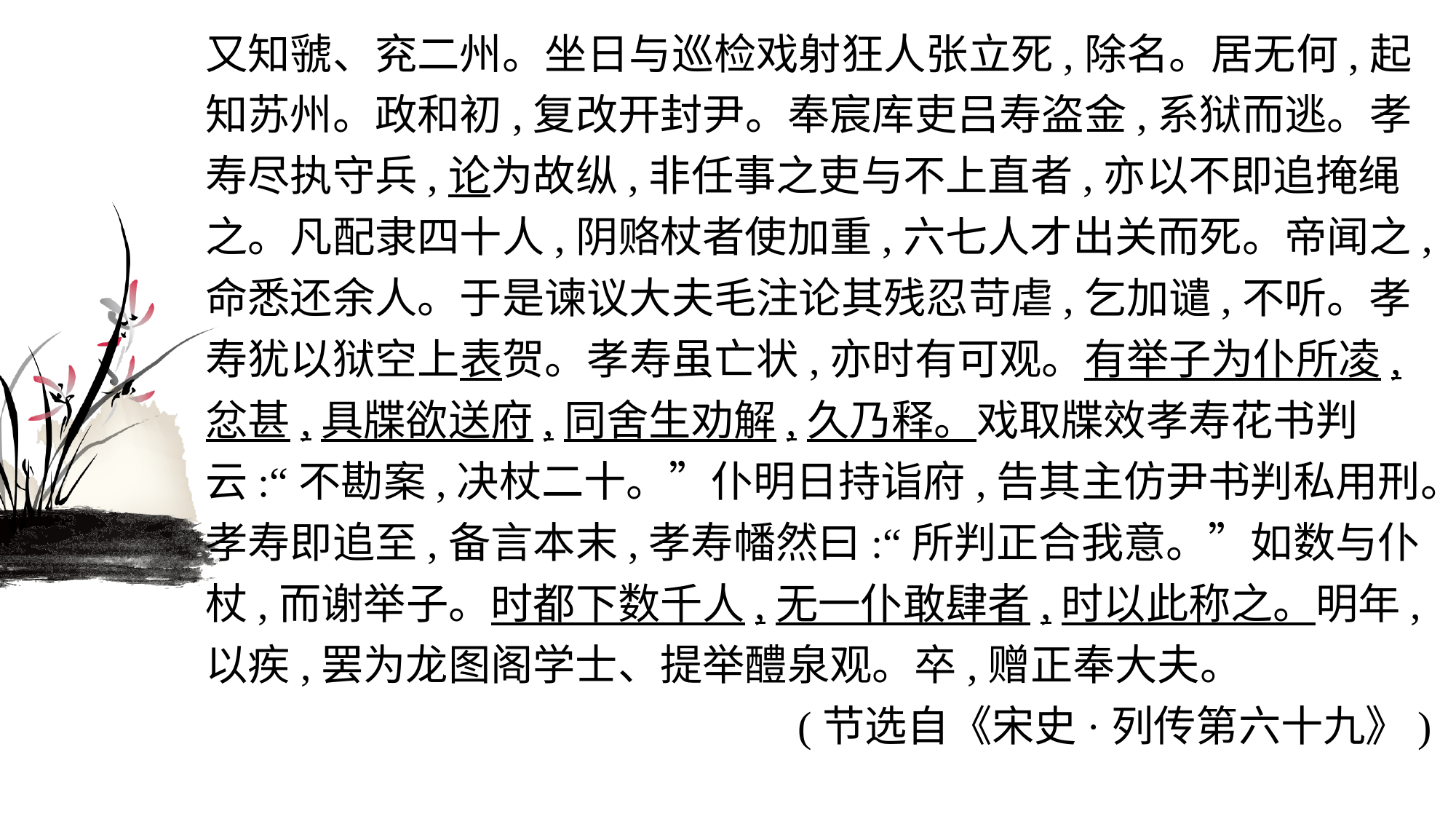

又知虢、兖二州。坐日与巡检戏射狂人张立死,除名。居无何,起知苏州。政和初,复改开封尹。奉宸库吏吕寿盗金,系狱而逃。孝寿尽执守兵,论为故纵,非任事之吏与不上直者,亦以不即追掩绳之。凡配隶四十人,阴赂杖者使加重,六七人才出关而死。帝闻之,命悉还余人。于是谏议大夫毛注论其残忍苛虐,乞加谴,不听。孝寿犹以狱空上表贺。孝寿虽亡状,亦时有可观。有举子为仆所凌,忿甚,具牒欲送府,同舍生劝解,久乃释。戏取牒效孝寿花书判云:“不勘案,决杖二十。”仆明日持诣府,告其主仿尹书判私用刑。孝寿即追至,备言本末,孝寿幡然曰:“所判正合我意。”如数与仆杖,而谢举子。时都下数千人,无一仆敢肆者,时以此称之。明年,以疾,罢为龙图阁学士、提举醴泉观。卒,赠正奉大夫。
(节选自《宋史·列传第六十九》)